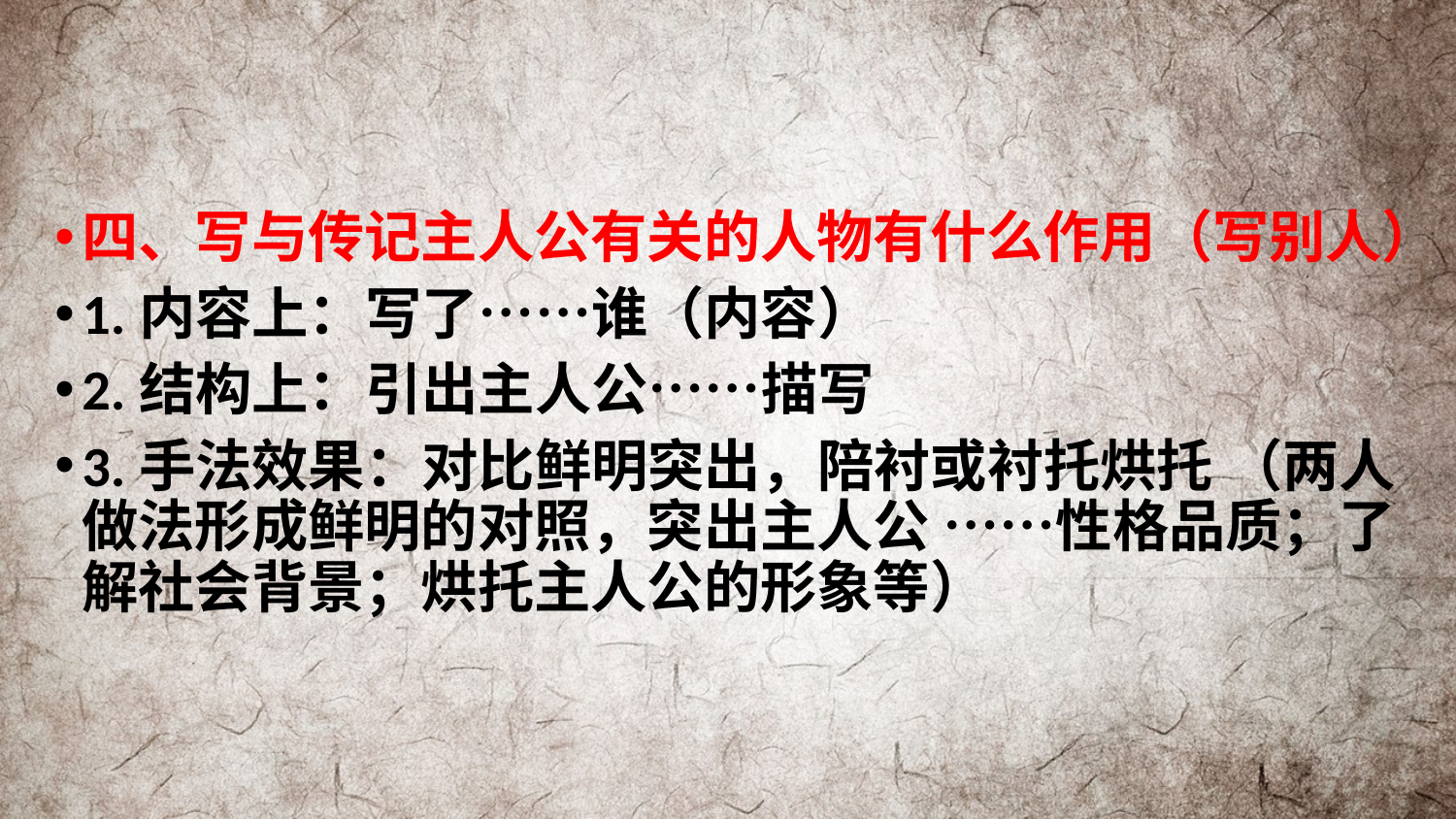

#
四、写与传记主人公有关的人物有什么作用（写别人）
1.内容上：写了……谁（内容）
2.结构上：引出主人公……描写
3.手法效果：对比鲜明突出，陪衬或衬托烘托 （两人做法形成鲜明的对照，突出主人公 ……性格品质；了解社会背景；烘托主人公的形象等）